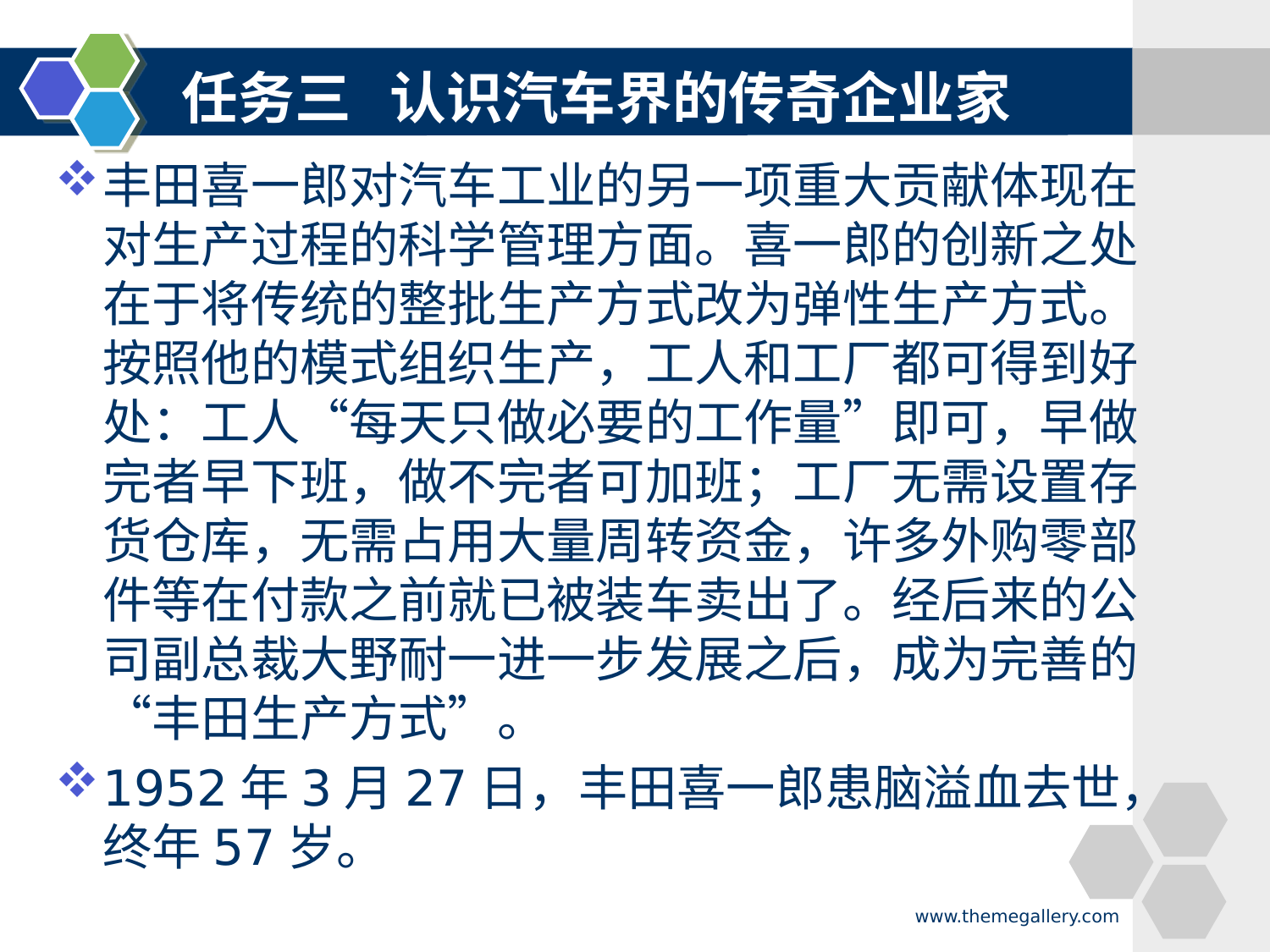

#
任务三   认识汽车界的传奇企业家
丰田喜一郎对汽车工业的另一项重大贡献体现在对生产过程的科学管理方面。喜一郎的创新之处在于将传统的整批生产方式改为弹性生产方式。按照他的模式组织生产，工人和工厂都可得到好处：工人“每天只做必要的工作量”即可，早做完者早下班，做不完者可加班；工厂无需设置存货仓库，无需占用大量周转资金，许多外购零部件等在付款之前就已被装车卖出了。经后来的公司副总裁大野耐一进一步发展之后，成为完善的“丰田生产方式”。
1952年3月27日，丰田喜一郎患脑溢血去世，终年57岁。

www.themegallery.com